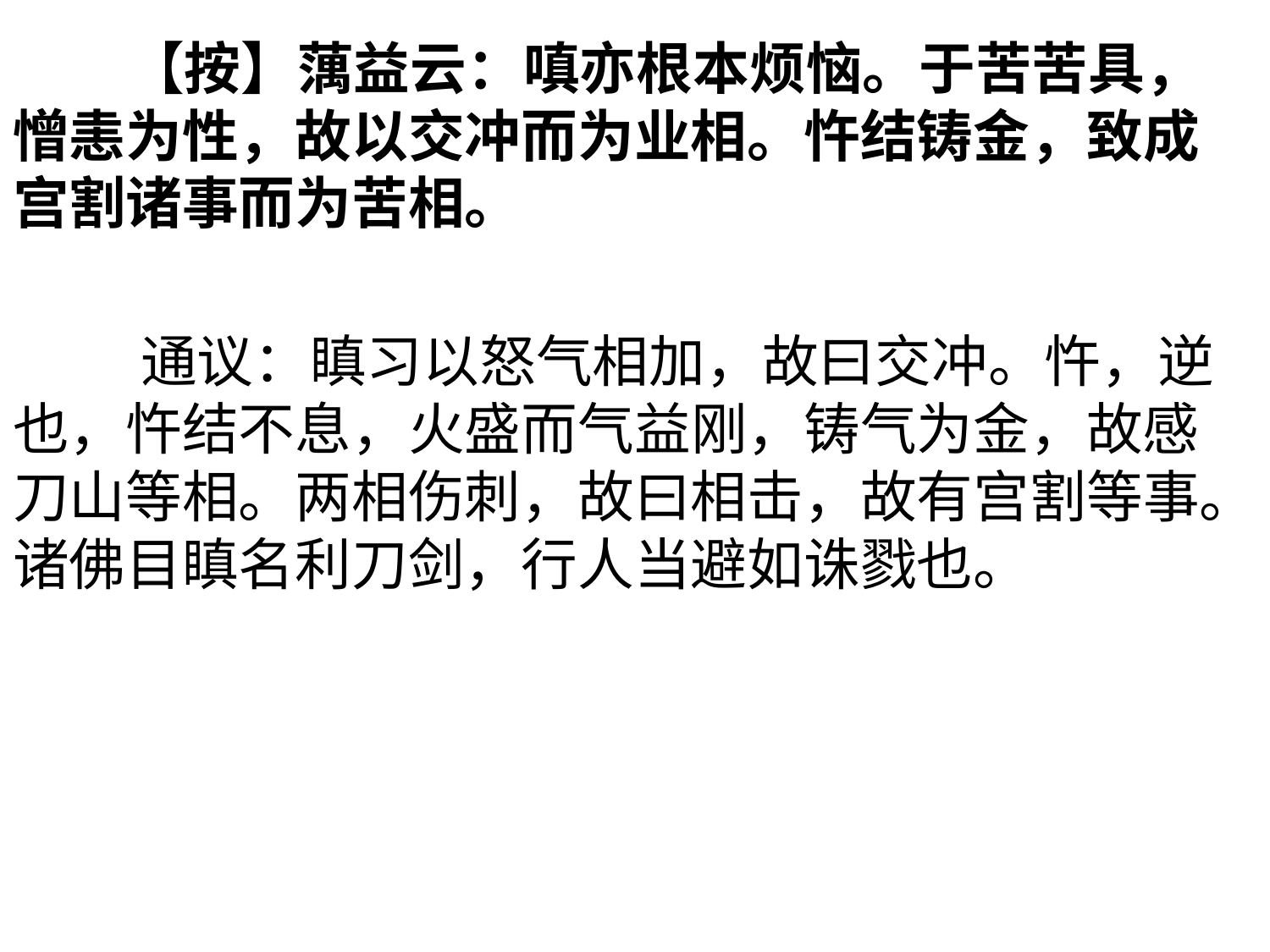

【按】蕅益云：嗔亦根本烦恼。于苦苦具，憎恚为性，故以交冲而为业相。忤结铸金，致成宫割诸事而为苦相。

         通议：瞋习以怒气相加，故曰交冲。忤，逆也，忤结不息，火盛而气益刚，铸气为金，故感刀山等相。两相伤刺，故曰相击，故有宫割等事。诸佛目瞋名利刀剑，行人当避如诛戮也。